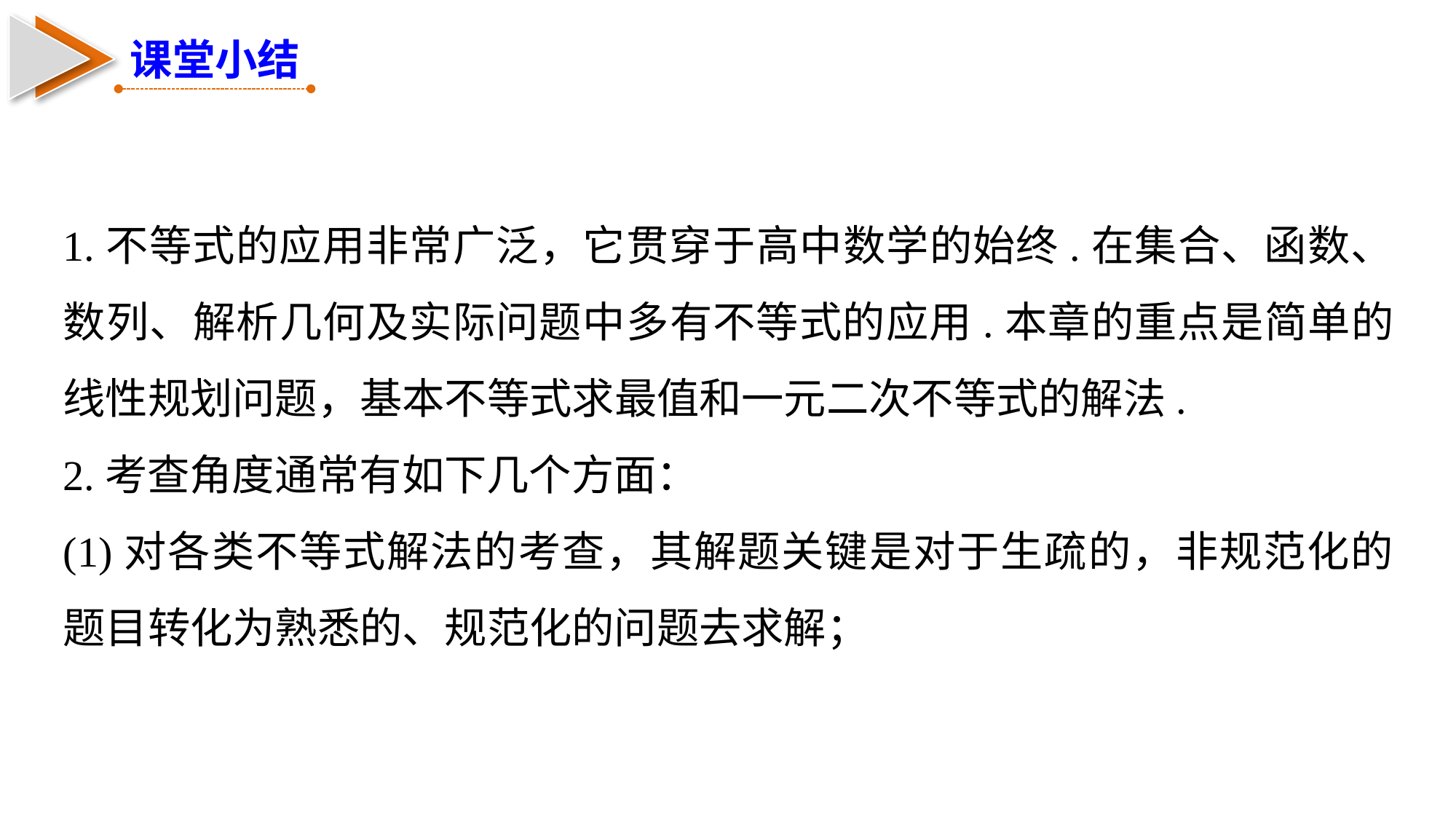

课堂小结
1.不等式的应用非常广泛，它贯穿于高中数学的始终.在集合、函数、数列、解析几何及实际问题中多有不等式的应用.本章的重点是简单的线性规划问题，基本不等式求最值和一元二次不等式的解法.
2.考查角度通常有如下几个方面：
(1)对各类不等式解法的考查，其解题关键是对于生疏的，非规范化的题目转化为熟悉的、规范化的问题去求解；